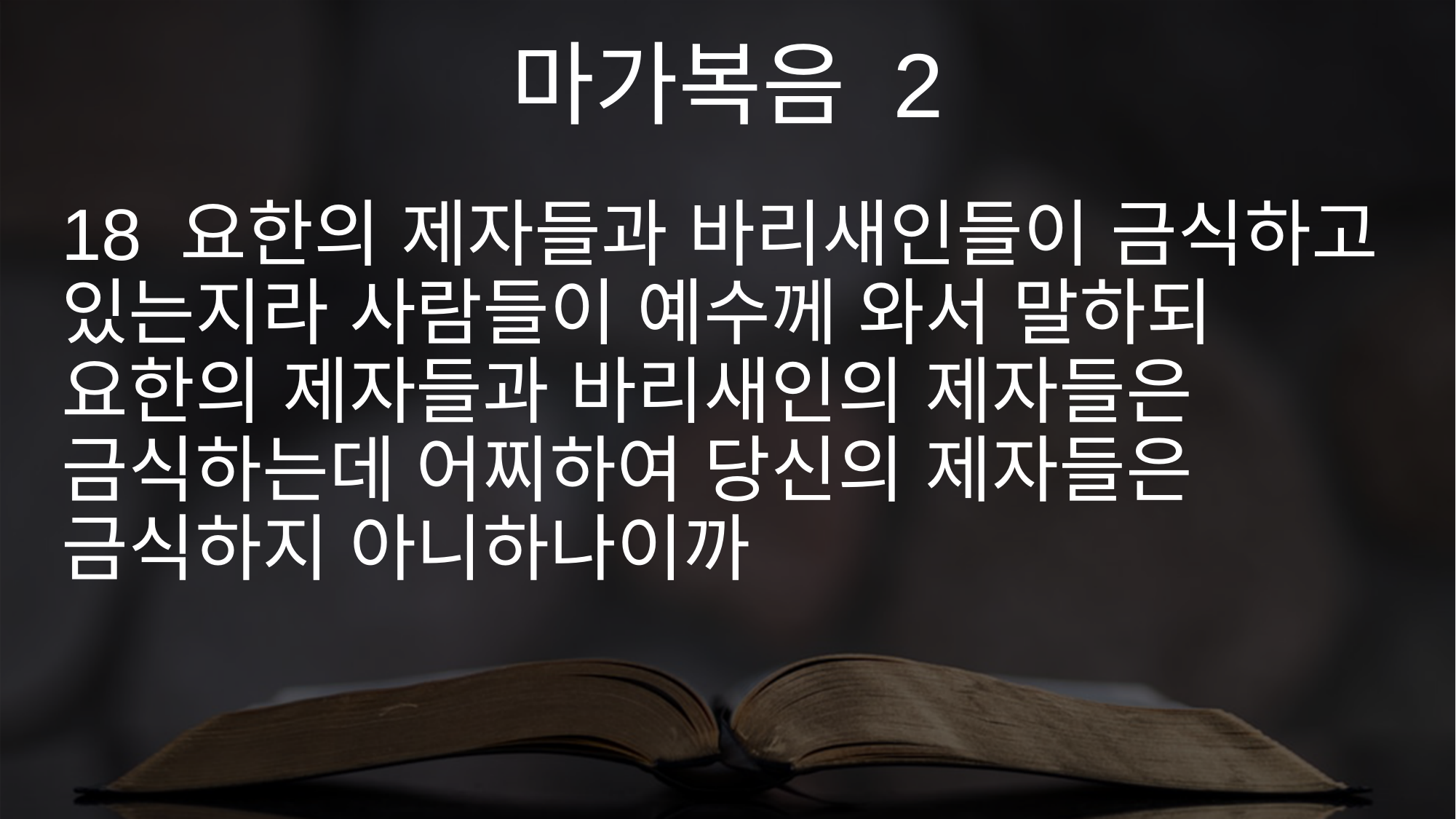

마가복음 2
18 요한의 제자들과 바리새인들이 금식하고 있는지라 사람들이 예수께 와서 말하되 요한의 제자들과 바리새인의 제자들은 금식하는데 어찌하여 당신의 제자들은 금식하지 아니하나이까